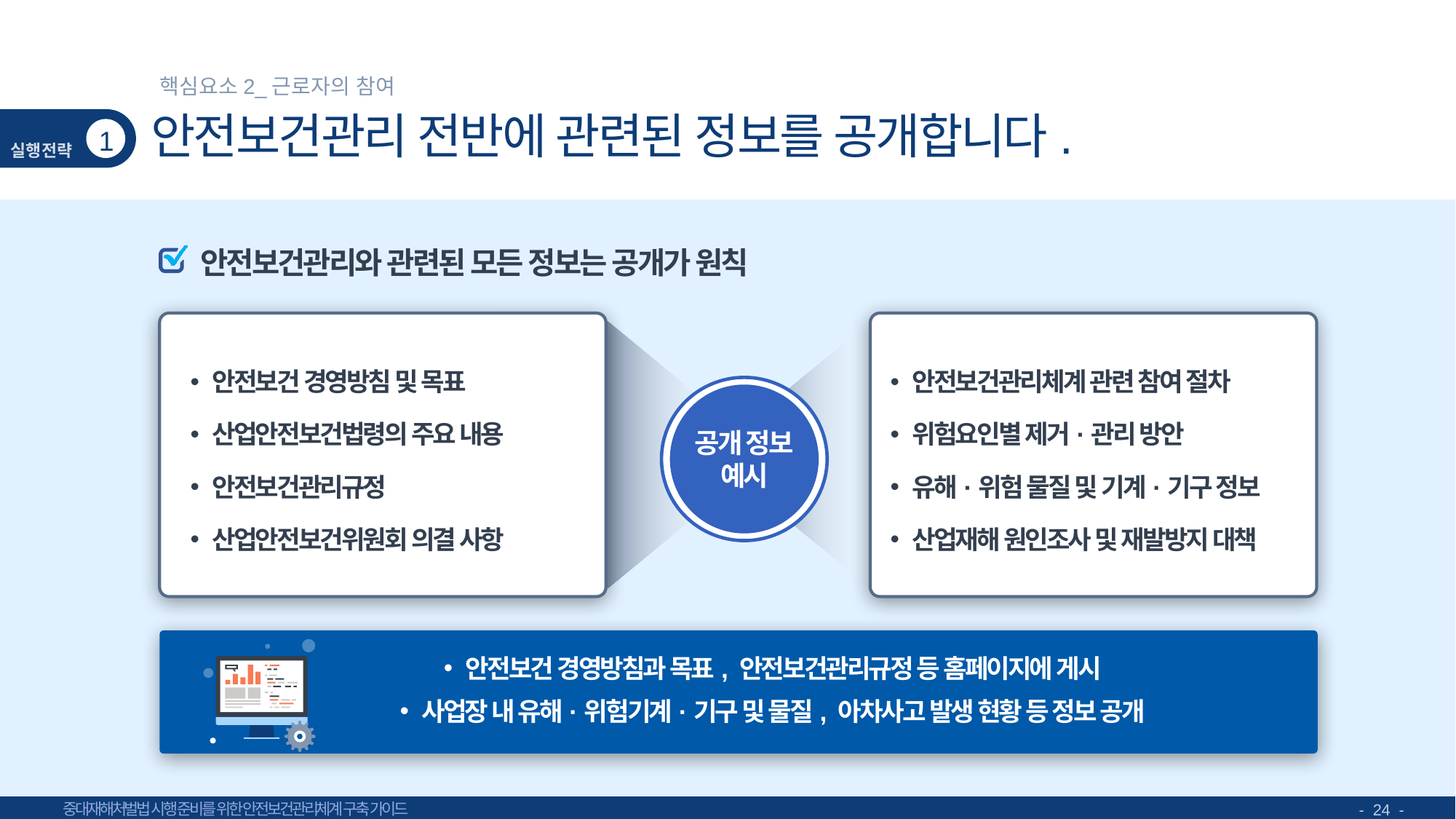

핵심요소2_근로자의 참여
# 안전보건관리 전반에 관련된 정보를 공개합니다.
1
안전보건관리와 관련된 모든 정보는 공개가 원칙

안전보건 경영방침 및 목표
산업안전보건법령의 주요 내용
안전보건관리규정
산업안전보건위원회 의결 사항
안전보건관리체계 관련 참여 절차
위험요인별 제거·관리 방안
유해·위험 물질 및 기계·기구 정보
산업재해 원인조사 및 재발방지 대책

공개 정보
예시

안전보건 경영방침과 목표, 안전보건관리규정 등 홈페이지에 게시
사업장 내 유해·위험기계·기구 및 물질, 아차사고 발생 현황 등 정보 공개
-  24  -